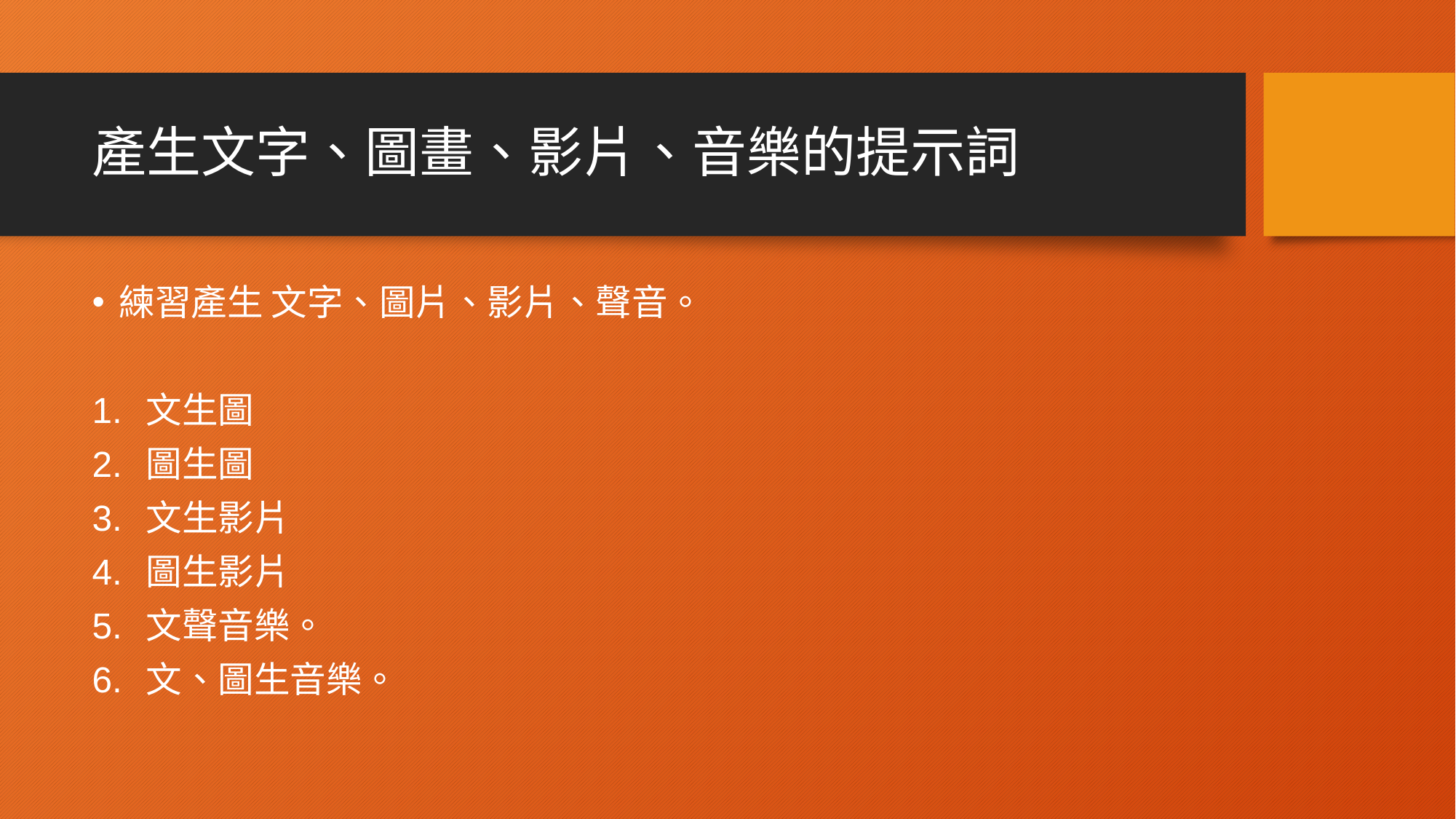

# 產生文字、圖畫、影片、音樂的提示詞
練習產生 文字、圖片、影片、聲音。

文生圖
圖生圖
文生影片
圖生影片
文聲音樂。
文、圖生音樂。